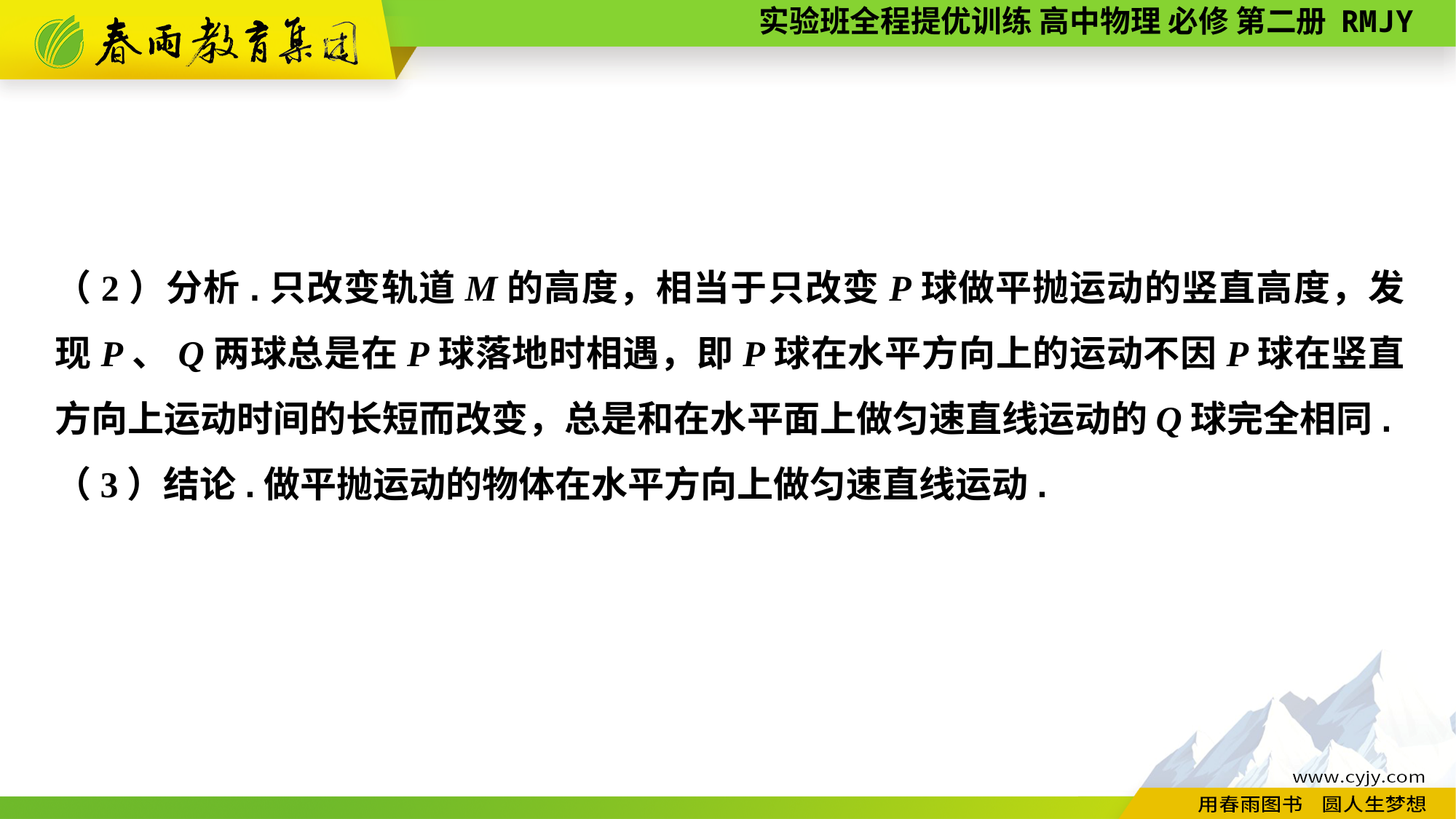

（2）分析.只改变轨道M的高度，相当于只改变P球做平抛运动的竖直高度，发现P、Q两球总是在P球落地时相遇，即P球在水平方向上的运动不因P球在竖直方向上运动时间的长短而改变，总是和在水平面上做匀速直线运动的Q球完全相同.
（3）结论.做平抛运动的物体在水平方向上做匀速直线运动.